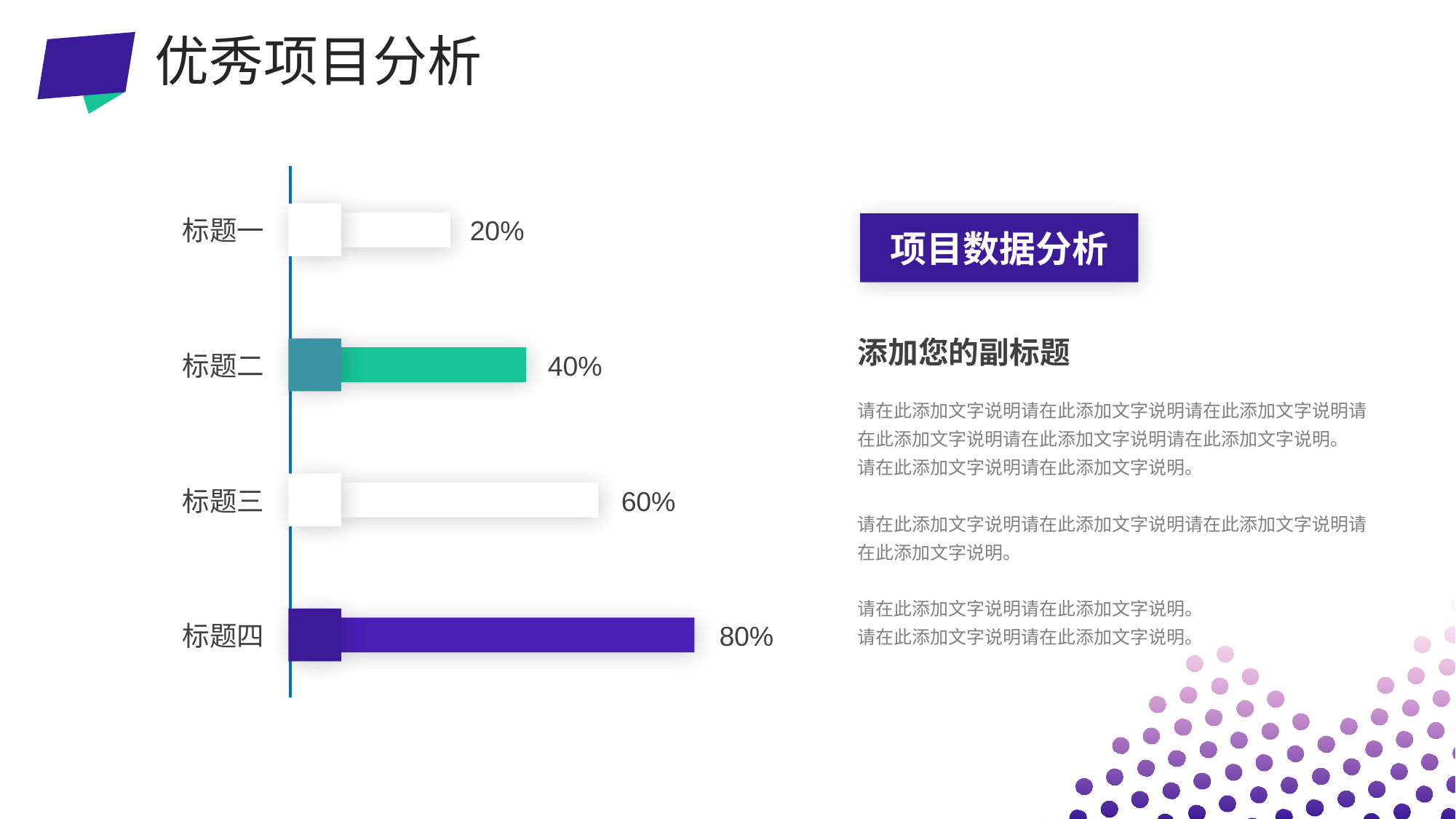

优秀项目分析
标题一
20%

标题二

40%

标题三

60%

标题四

80%

项目数据分析
添加您的副标题
请在此添加文字说明请在此添加文字说明请在此添加文字说明请在此添加文字说明请在此添加文字说明请在此添加文字说明。
请在此添加文字说明请在此添加文字说明。

请在此添加文字说明请在此添加文字说明请在此添加文字说明请在此添加文字说明。

请在此添加文字说明请在此添加文字说明。
请在此添加文字说明请在此添加文字说明。